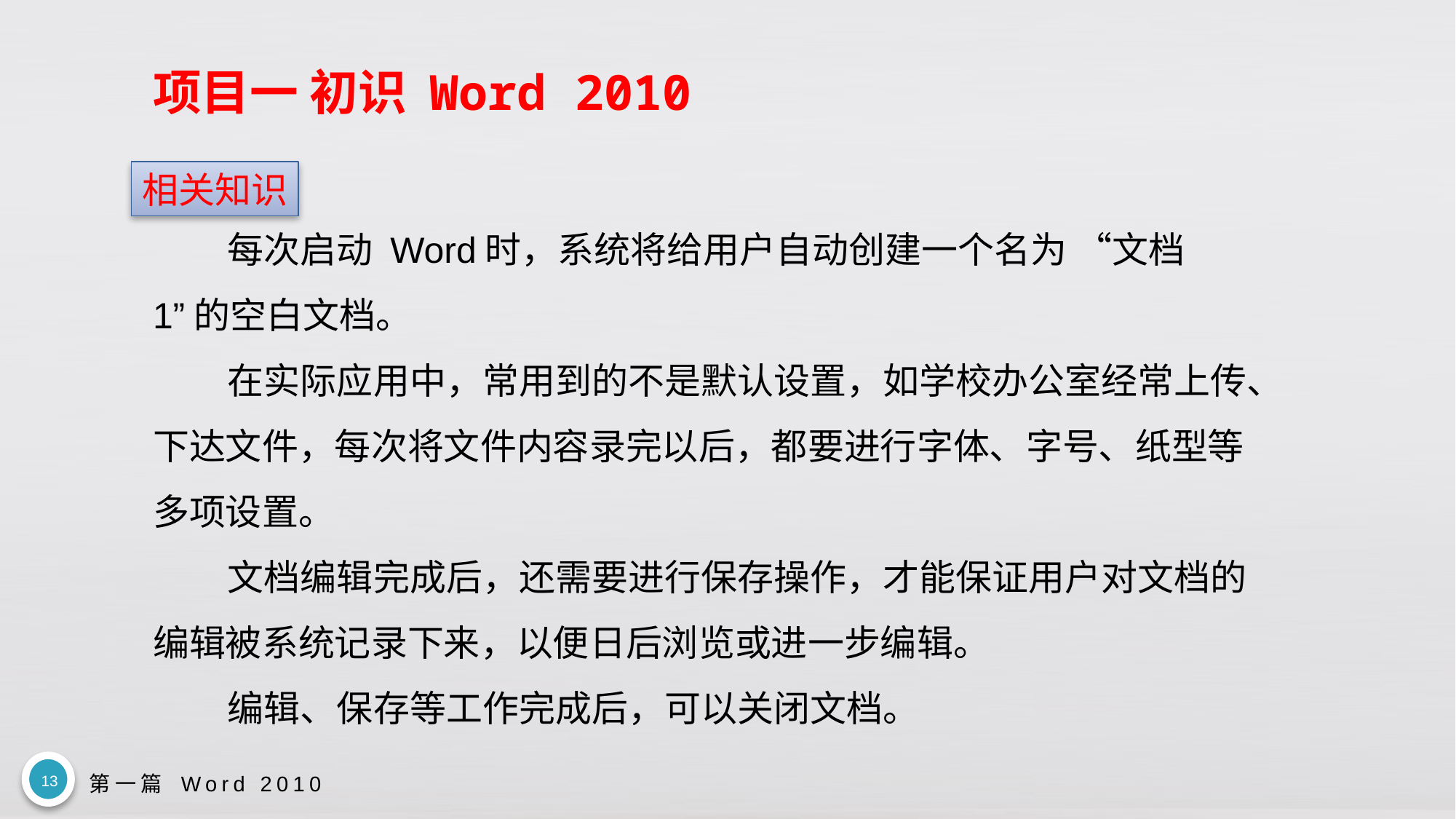

# 项目一 初识 Word 2010

每次启动 Word时，系统将给用户自动创建一个名为 “文档 1”的空白文档。
在实际应用中，常用到的不是默认设置，如学校办公室经常上传、下达文件，每次将文件内容录完以后，都要进行字体、字号、纸型等多项设置。
文档编辑完成后，还需要进行保存操作，才能保证用户对文档的编辑被系统记录下来，以便日后浏览或进一步编辑。
编辑、保存等工作完成后，可以关闭文档。
相关知识
13